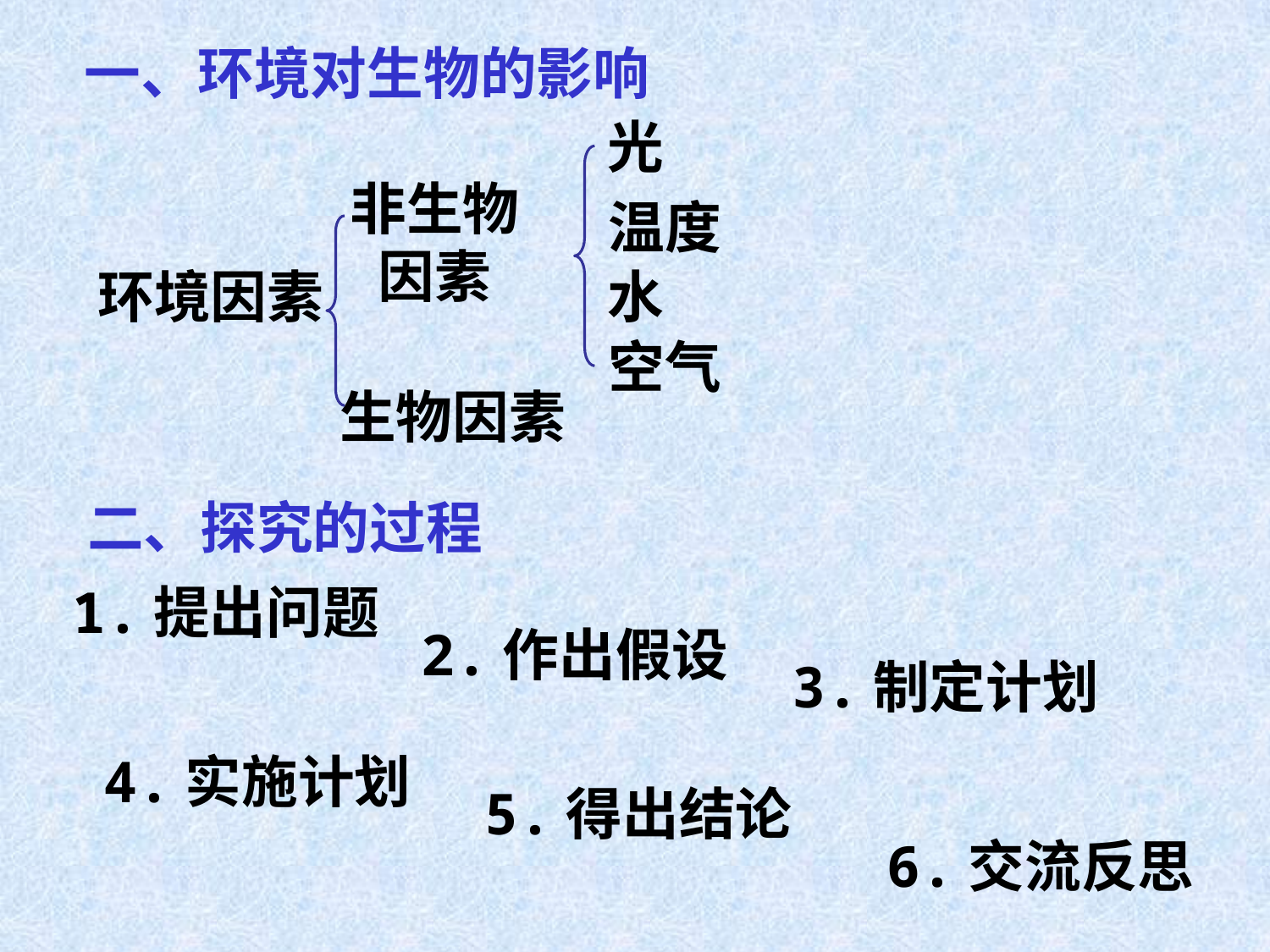

一、环境对生物的影响
光

非生物
因素
温度

水
环境因素
空气
生物因素

二、探究的过程
1.提出问题
2.作出假设
3.制定计划
4.实施计划
5.得出结论
6.交流反思